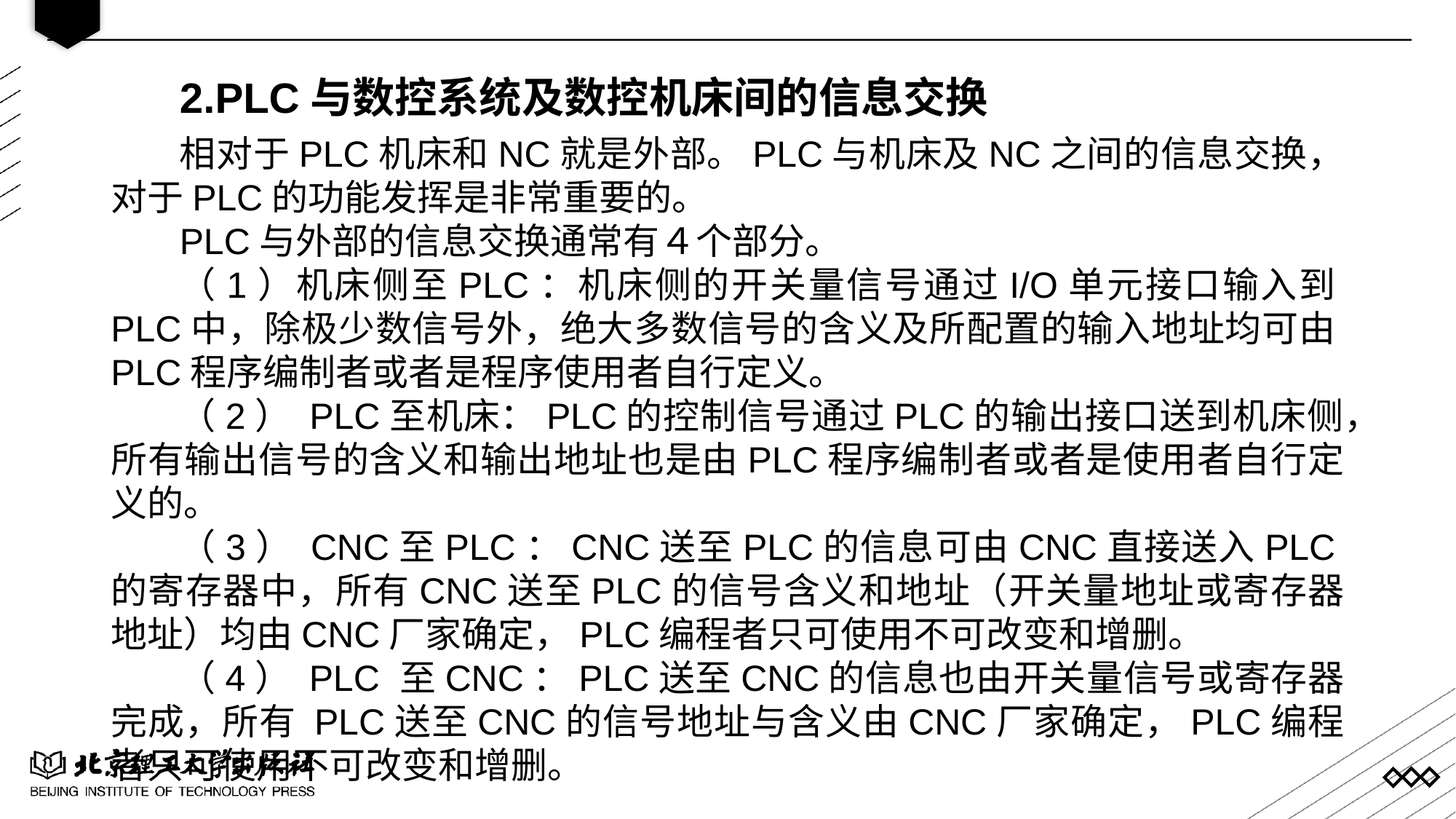

2.PLC与数控系统及数控机床间的信息交换
相对于PLC机床和NC就是外部。PLC与机床及NC之间的信息交换，对于PLC的功能发挥是非常重要的。
PLC与外部的信息交换通常有４个部分。
（1）机床侧至PLC：机床侧的开关量信号通过I/O单元接口输入到PLC中，除极少数信号外，绝大多数信号的含义及所配置的输入地址均可由PLC程序编制者或者是程序使用者自行定义。
（2） PLC至机床：PLC的控制信号通过PLC的输出接口送到机床侧，所有输出信号的含义和输出地址也是由PLC程序编制者或者是使用者自行定义的。
（3） CNC至PLC：CNC送至PLC的信息可由CNC直接送入PLC的寄存器中，所有CNC送至PLC的信号含义和地址（开关量地址或寄存器地址）均由CNC厂家确定，PLC编程者只可使用不可改变和增删。
（4） PLC 至CNC：PLC送至CNC的信息也由开关量信号或寄存器完成，所有 PLC送至CNC的信号地址与含义由CNC厂家确定，PLC编程者只可使用不可改变和增删。